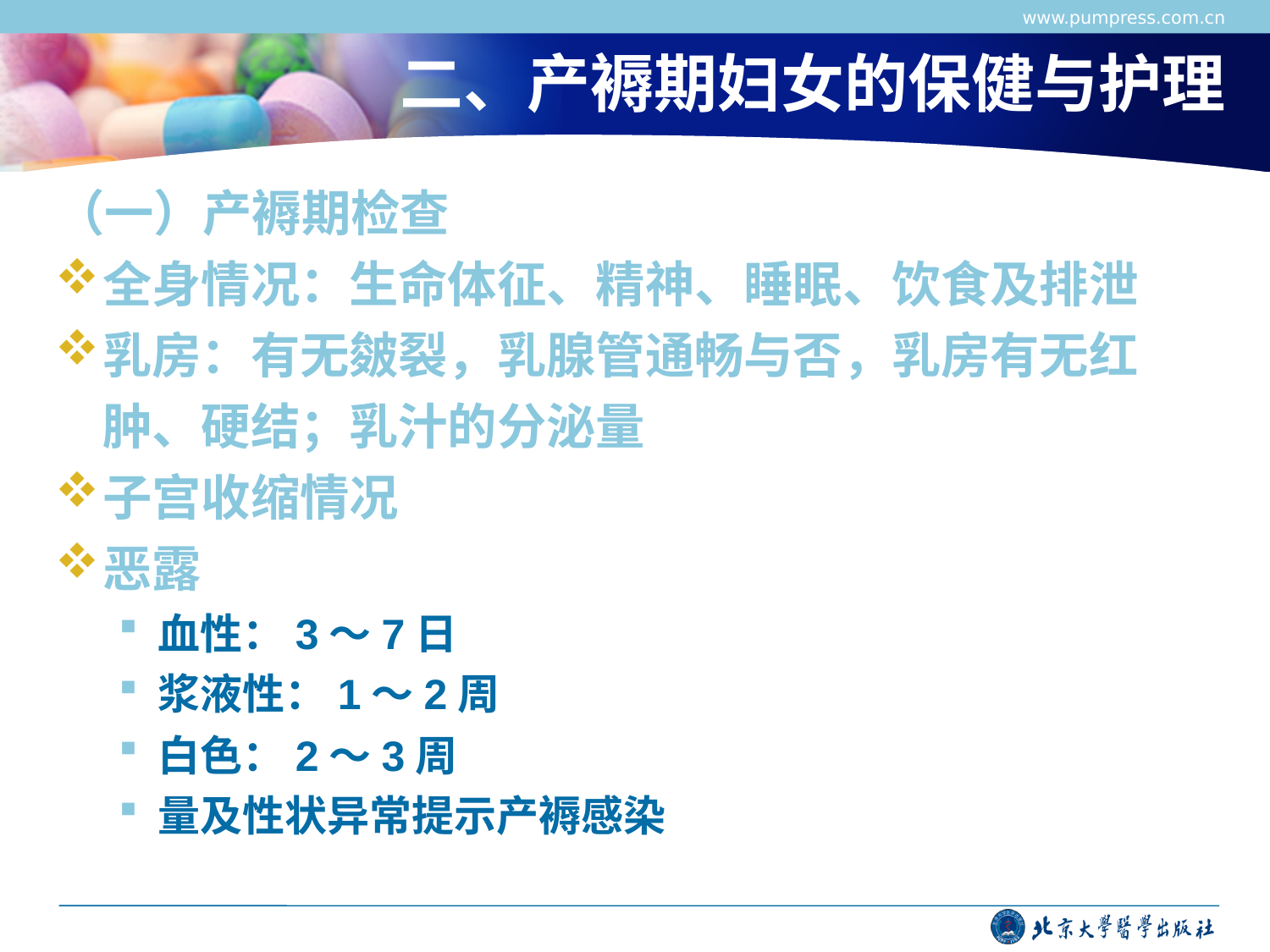

www.pumpress.com.cn
# 二、产褥期妇女的保健与护理
（一）产褥期检查
全身情况：生命体征、精神、睡眠、饮食及排泄
乳房：有无皴裂，乳腺管通畅与否，乳房有无红肿、硬结；乳汁的分泌量
子宫收缩情况
恶露
血性：3～7日
浆液性：1～2周
白色：2～3周
量及性状异常提示产褥感染